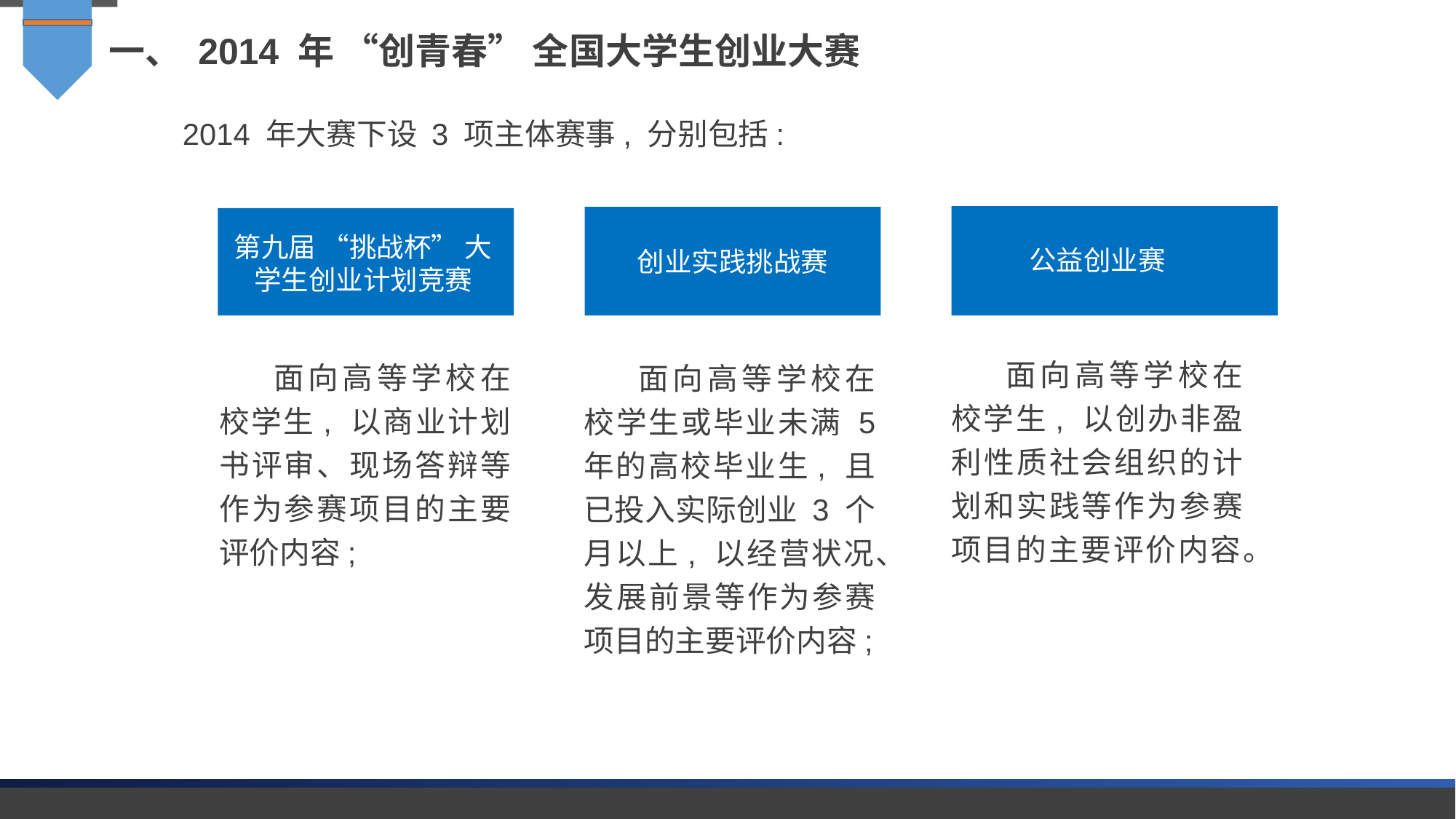

一、 2014 年 “创青春” 全国大学生创业大赛
2014 年大赛下设 3 项主体赛事, 分别包括:

第九届 “挑战杯” 大学生创业计划竞赛
公益创业赛
创业实践挑战赛
面向高等学校在校学生, 以创办非盈利性质社会组织的计划和实践等作为参赛项目的主要评价内容。
面向高等学校在校学生, 以商业计划书评审、现场答辩等作为参赛项目的主要评价内容;
面向高等学校在校学生或毕业未满 5 年的高校毕业生, 且已投入实际创业 3 个月以上, 以经营状况、发展前景等作为参赛项目的主要评价内容;